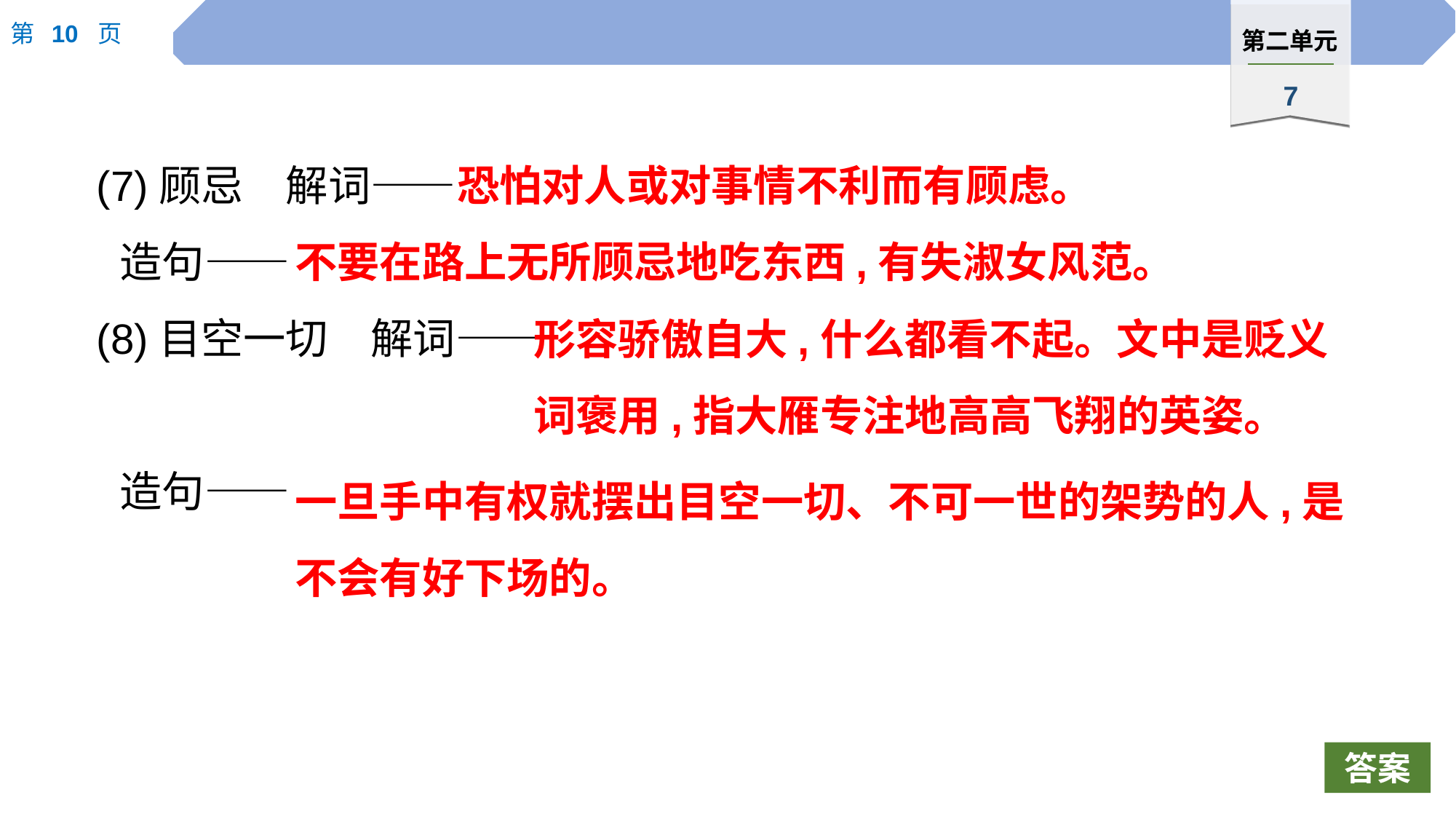

(7)顾忌　解词——
	造句——
(8)目空一切　解词——

	造句——
恐怕对人或对事情不利而有顾虑。
不要在路上无所顾忌地吃东西,有失淑女风范。
形容骄傲自大,什么都看不起。文中是贬义词褒用,指大雁专注地高高飞翔的英姿。
一旦手中有权就摆出目空一切、不可一世的架势的人,是不会有好下场的。
答案